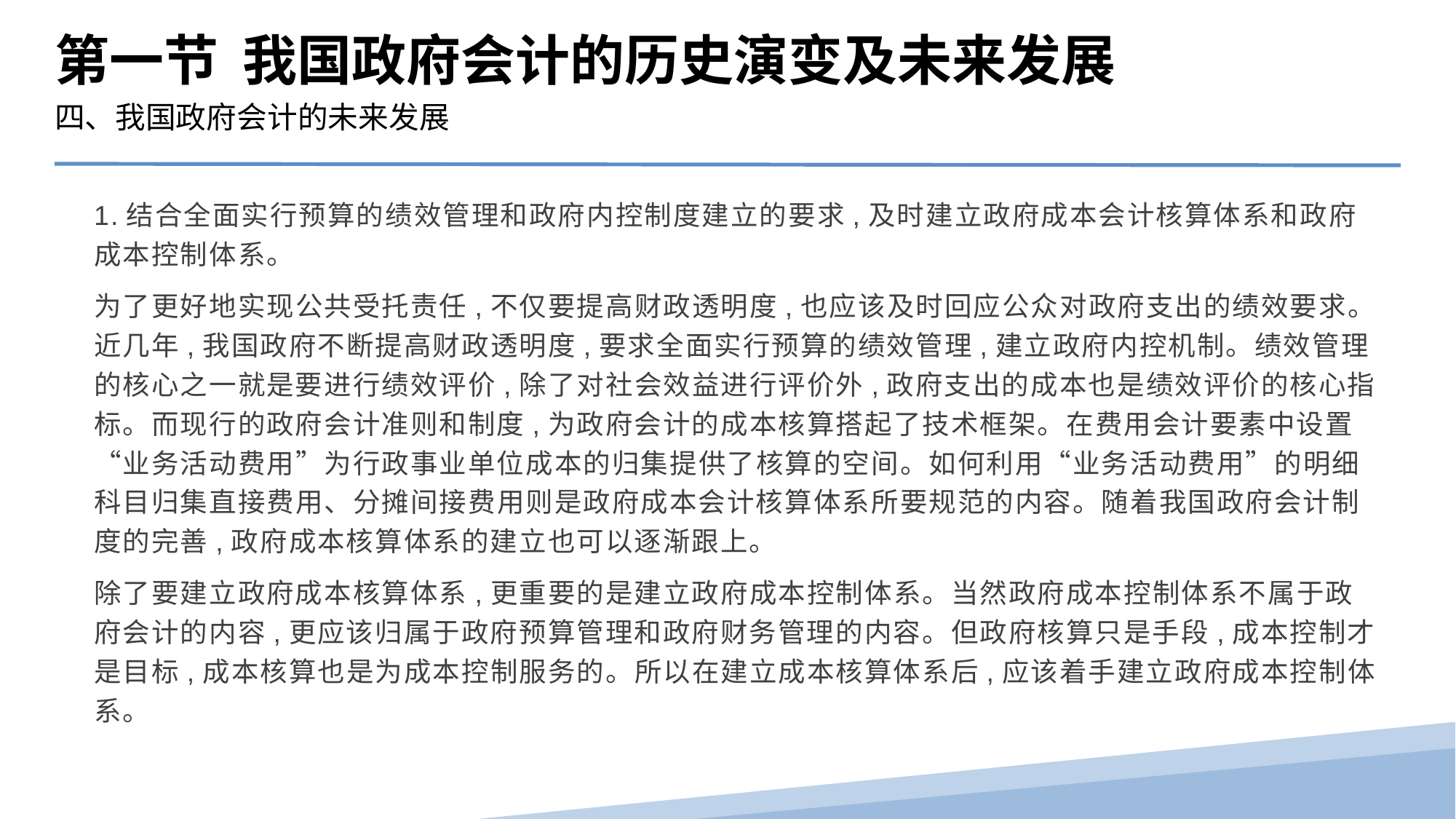

第一节  我国政府会计的历史演变及未来发展
四、我国政府会计的未来发展
1.结合全面实行预算的绩效管理和政府内控制度建立的要求,及时建立政府成本会计核算体系和政府成本控制体系。
为了更好地实现公共受托责任,不仅要提高财政透明度,也应该及时回应公众对政府支出的绩效要求。近几年,我国政府不断提高财政透明度,要求全面实行预算的绩效管理,建立政府内控机制。绩效管理的核心之一就是要进行绩效评价,除了对社会效益进行评价外,政府支出的成本也是绩效评价的核心指标。而现行的政府会计准则和制度,为政府会计的成本核算搭起了技术框架。在费用会计要素中设置“业务活动费用”为行政事业单位成本的归集提供了核算的空间。如何利用“业务活动费用”的明细科目归集直接费用、分摊间接费用则是政府成本会计核算体系所要规范的内容。随着我国政府会计制度的完善,政府成本核算体系的建立也可以逐渐跟上。
除了要建立政府成本核算体系,更重要的是建立政府成本控制体系。当然政府成本控制体系不属于政府会计的内容,更应该归属于政府预算管理和政府财务管理的内容。但政府核算只是手段,成本控制才是目标,成本核算也是为成本控制服务的。所以在建立成本核算体系后,应该着手建立政府成本控制体系。